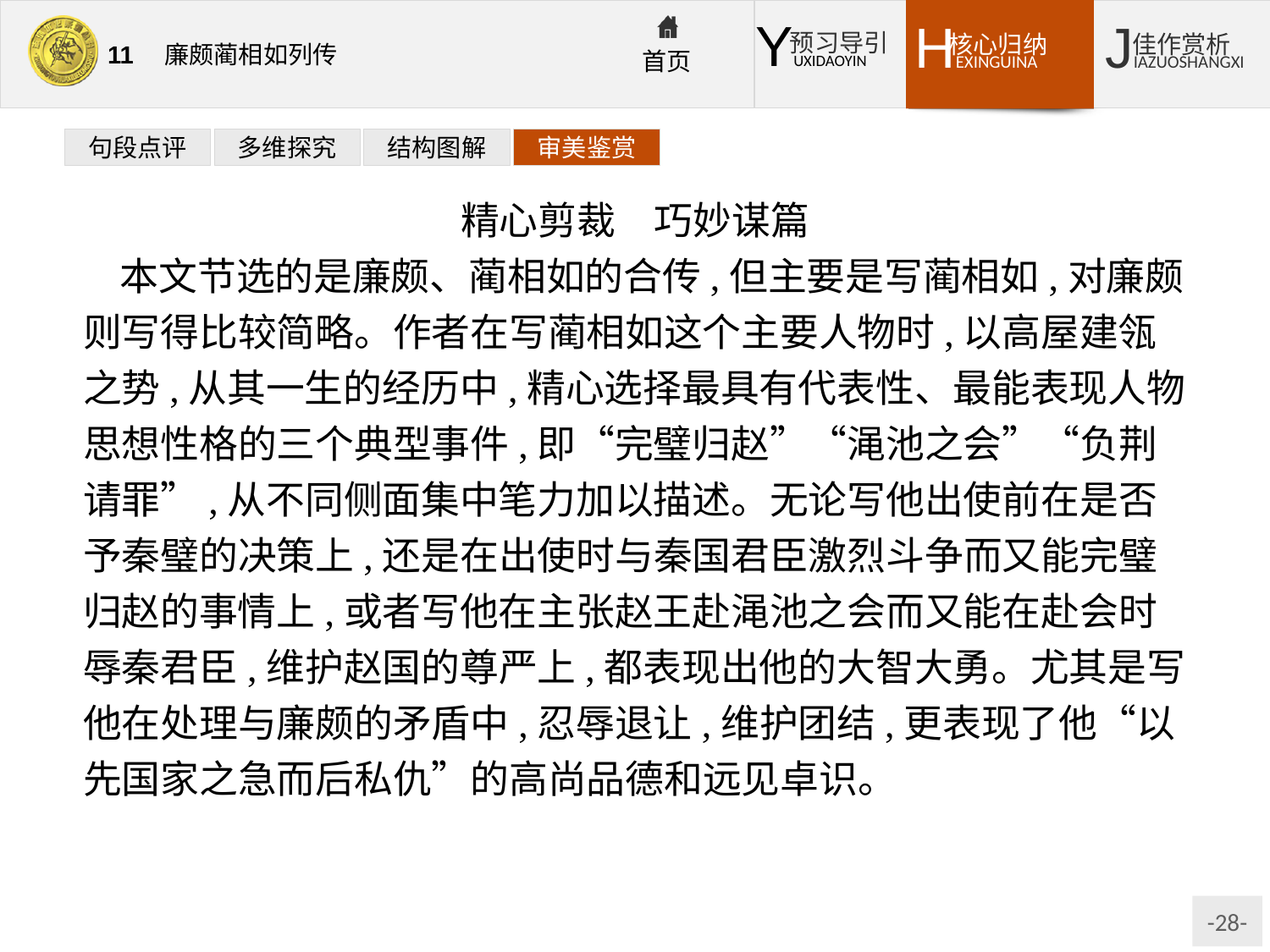

句段点评
多维探究
结构图解
审美鉴赏
精心剪裁　巧妙谋篇
本文节选的是廉颇、蔺相如的合传,但主要是写蔺相如,对廉颇则写得比较简略。作者在写蔺相如这个主要人物时,以高屋建瓴之势,从其一生的经历中,精心选择最具有代表性、最能表现人物思想性格的三个典型事件,即“完璧归赵”“渑池之会”“负荆请罪”,从不同侧面集中笔力加以描述。无论写他出使前在是否予秦璧的决策上,还是在出使时与秦国君臣激烈斗争而又能完璧归赵的事情上,或者写他在主张赵王赴渑池之会而又能在赴会时辱秦君臣,维护赵国的尊严上,都表现出他的大智大勇。尤其是写他在处理与廉颇的矛盾中,忍辱退让,维护团结,更表现了他“以先国家之急而后私仇”的高尚品德和远见卓识。